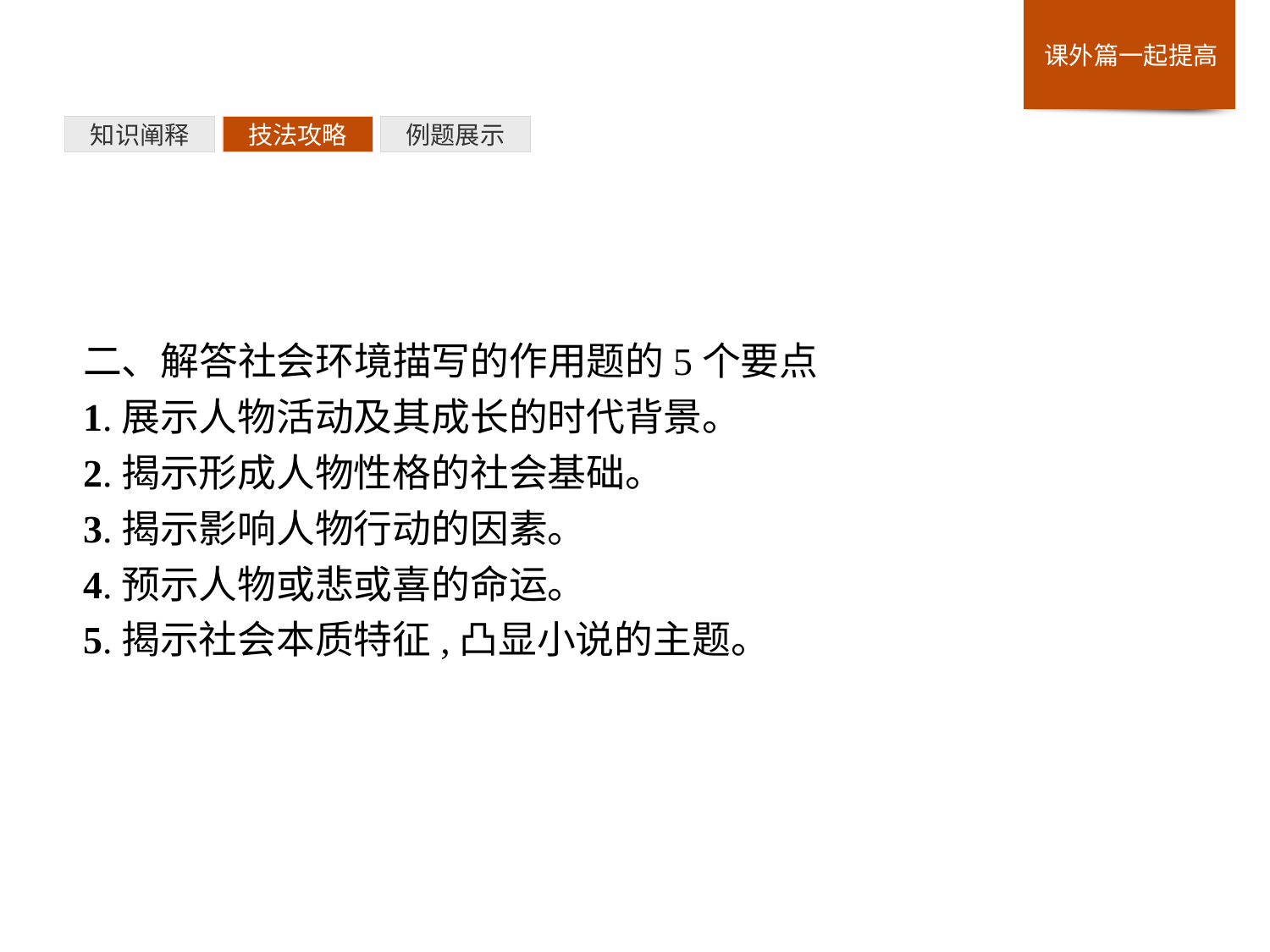

例题展示
技法攻略
知识阐释
二、解答社会环境描写的作用题的5个要点
1.展示人物活动及其成长的时代背景。
2.揭示形成人物性格的社会基础。
3.揭示影响人物行动的因素。
4.预示人物或悲或喜的命运。
5.揭示社会本质特征,凸显小说的主题。